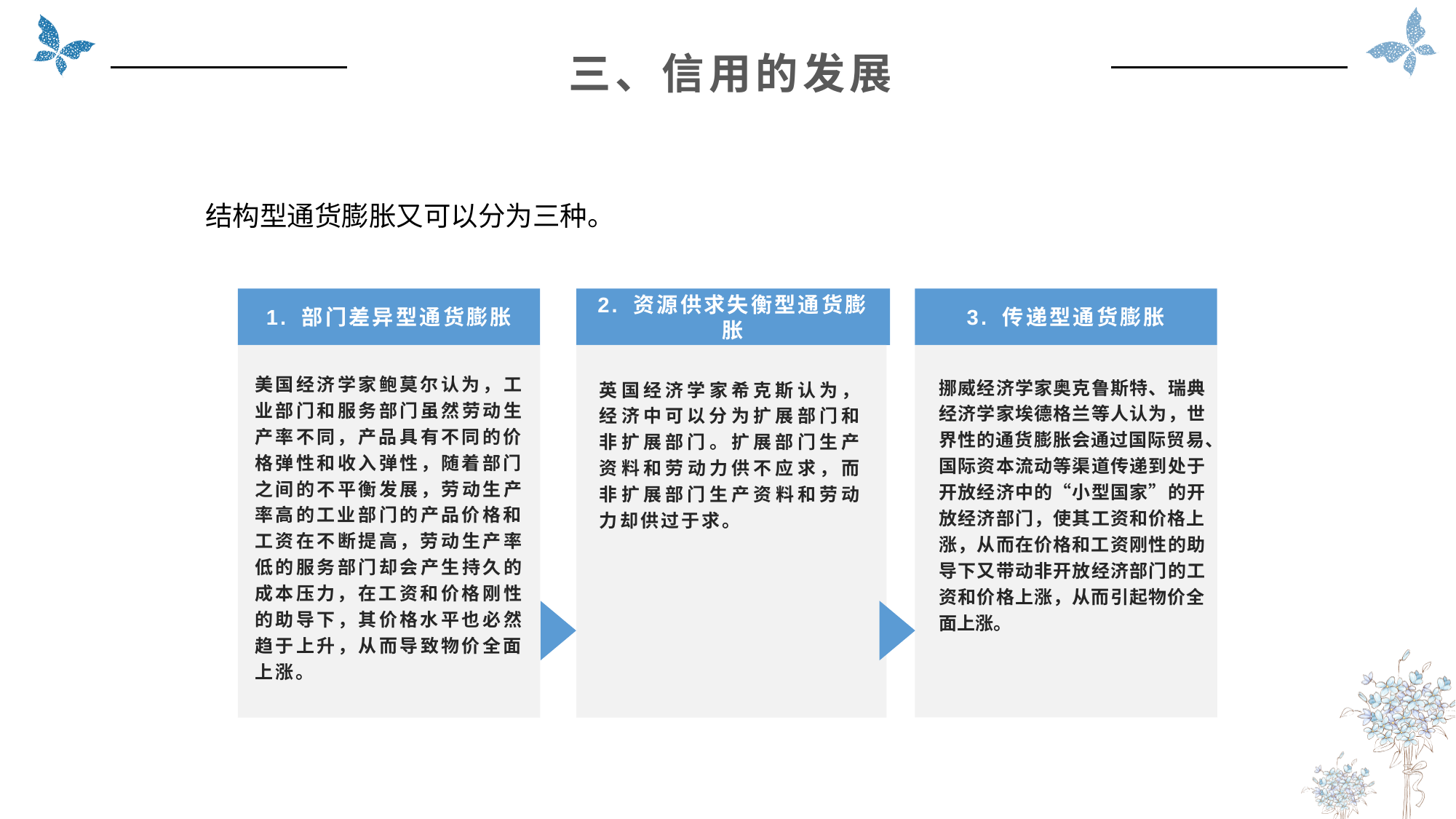

三、信用的发展
结构型通货膨胀又可以分为三种。
1. 部门差异型通货膨胀
3. 传递型通货膨胀
2. 资源供求失衡型通货膨胀

美国经济学家鲍莫尔认为，工业部门和服务部门虽然劳动生产率不同，产品具有不同的价格弹性和收入弹性，随着部门之间的不平衡发展，劳动生产率高的工业部门的产品价格和工资在不断提高，劳动生产率低的服务部门却会产生持久的成本压力，在工资和价格刚性的助导下，其价格水平也必然趋于上升，从而导致物价全面上涨。
挪威经济学家奥克鲁斯特、瑞典经济学家埃德格兰等人认为，世界性的通货膨胀会通过国际贸易、国际资本流动等渠道传递到处于开放经济中的“小型国家”的开放经济部门，使其工资和价格上涨，从而在价格和工资刚性的助导下又带动非开放经济部门的工资和价格上涨，从而引起物价全面上涨。
英国经济学家希克斯认为，经济中可以分为扩展部门和非扩展部门。扩展部门生产资料和劳动力供不应求，而非扩展部门生产资料和劳动力却供过于求。